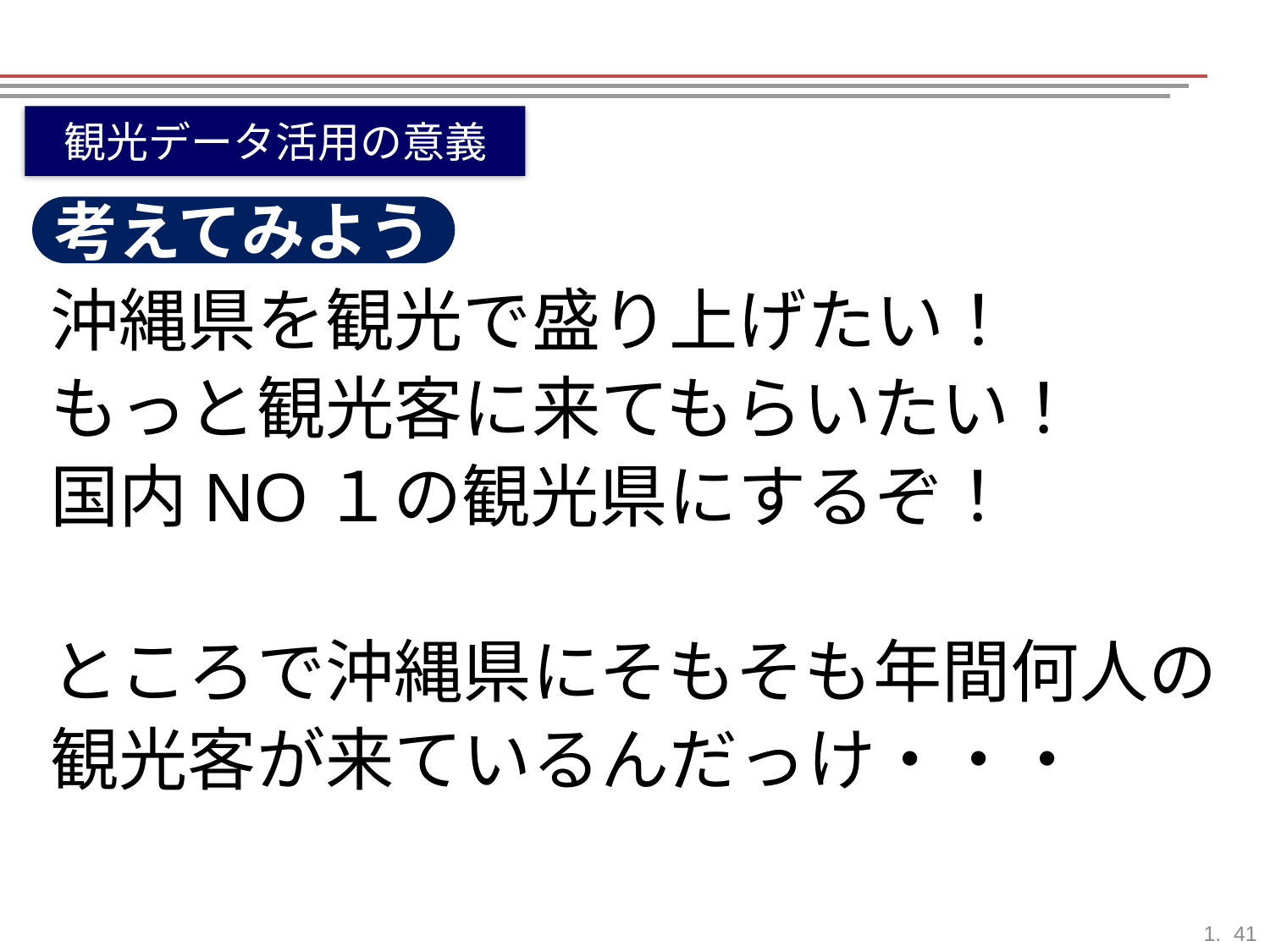

観光データ活用の意義
考えてみよう
沖縄県を観光で盛り上げたい！
もっと観光客に来てもらいたい！
国内NO１の観光県にするぞ！

ところで沖縄県にそもそも年間何人の
観光客が来ているんだっけ・・・
41